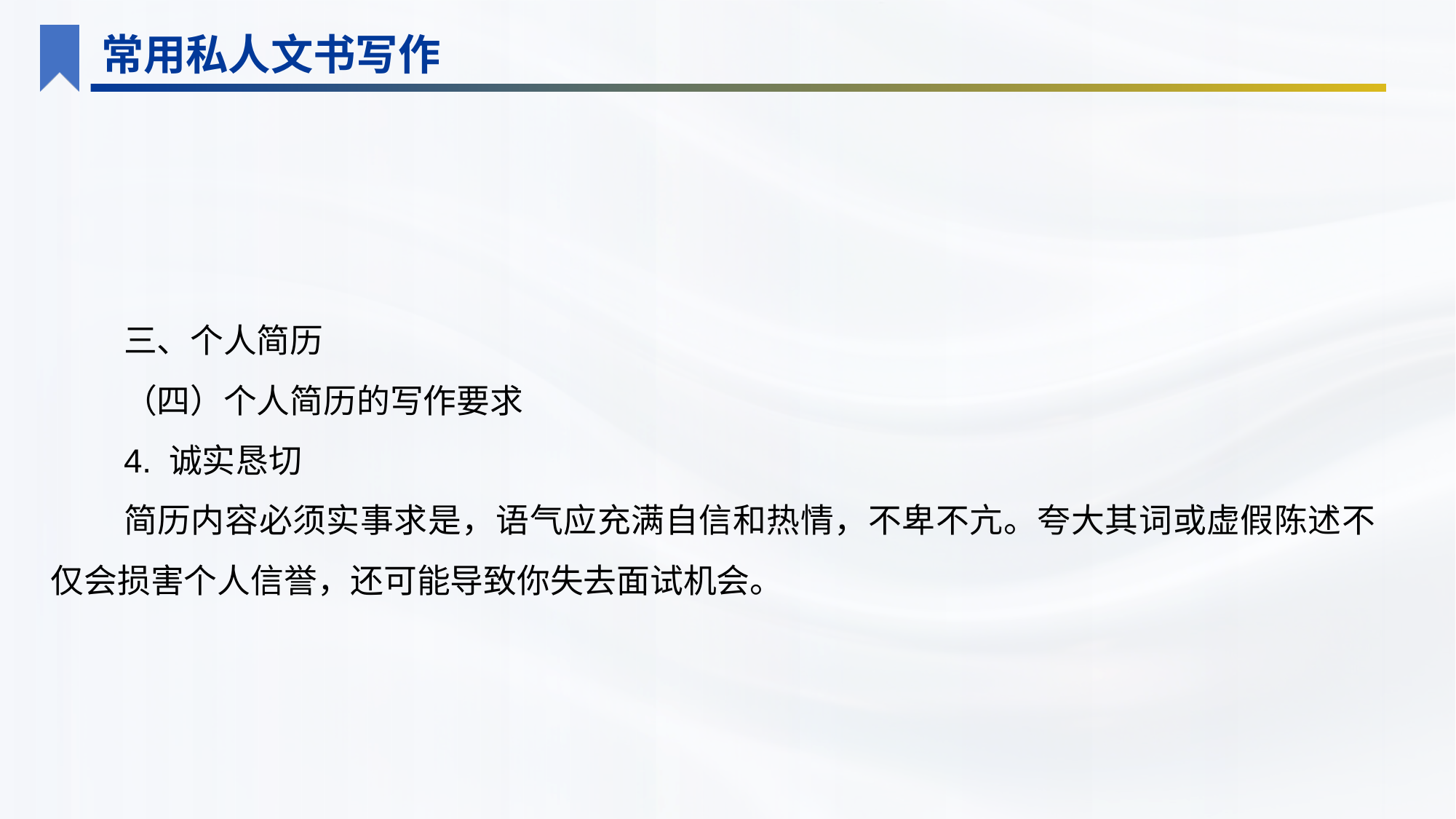

常用私人文书写作
三、个人简历
（四）个人简历的写作要求
4. 诚实恳切
简历内容必须实事求是，语气应充满自信和热情，不卑不亢。夸大其词或虚假陈述不仅会损害个人信誉，还可能导致你失去面试机会。